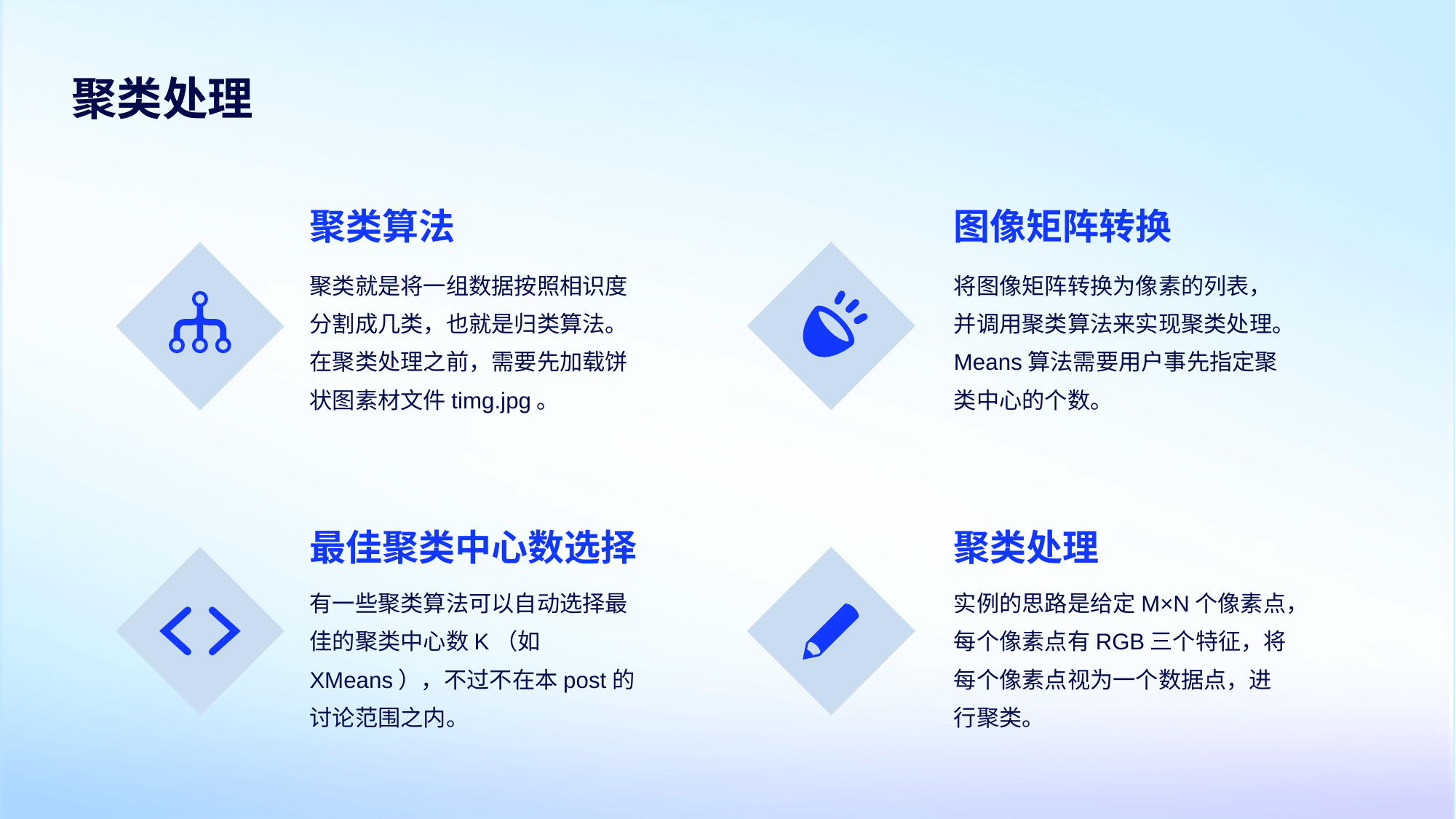

聚类处理
聚类算法
图像矩阵转换
聚类就是将一组数据按照相识度分割成几类，也就是归类算法。在聚类处理之前，需要先加载饼状图素材文件timg.jpg。
将图像矩阵转换为像素的列表，并调用聚类算法来实现聚类处理。Means算法需要用户事先指定聚类中心的个数。

最佳聚类中心数选择
聚类处理

有一些聚类算法可以自动选择最佳的聚类中心数K（如XMeans），不过不在本post的讨论范围之内。
实例的思路是给定M×N个像素点，每个像素点有RGB三个特征，将每个像素点视为一个数据点，进行聚类。